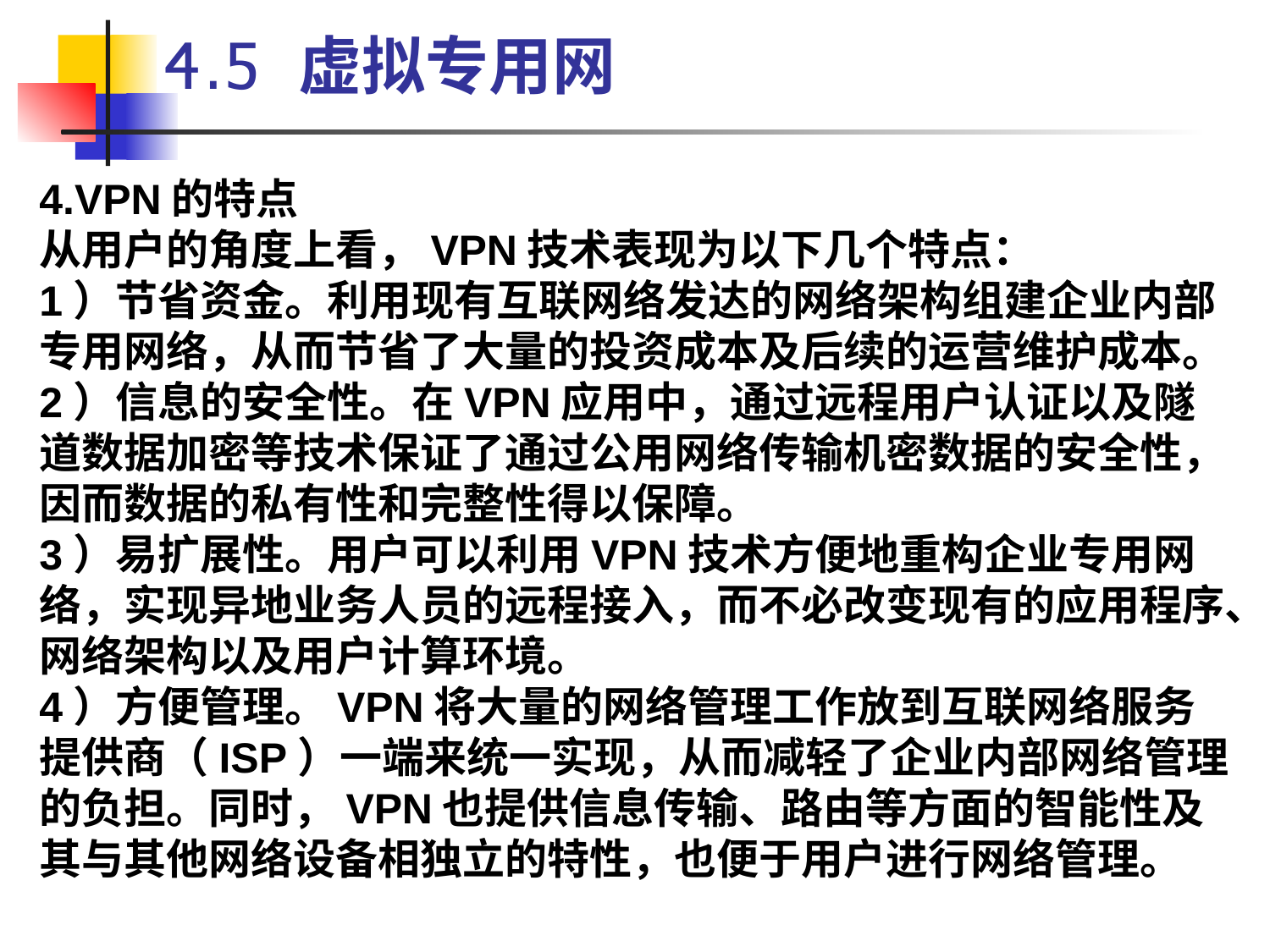

4.5 虚拟专用网
4.VPN的特点
从用户的角度上看，VPN技术表现为以下几个特点：
1）节省资金。利用现有互联网络发达的网络架构组建企业内部专用网络，从而节省了大量的投资成本及后续的运营维护成本。
2）信息的安全性。在VPN应用中，通过远程用户认证以及隧道数据加密等技术保证了通过公用网络传输机密数据的安全性，因而数据的私有性和完整性得以保障。
3）易扩展性。用户可以利用VPN技术方便地重构企业专用网络，实现异地业务人员的远程接入，而不必改变现有的应用程序、网络架构以及用户计算环境。
4）方便管理。VPN将大量的网络管理工作放到互联网络服务提供商（ISP）一端来统一实现，从而减轻了企业内部网络管理的负担。同时，VPN也提供信息传输、路由等方面的智能性及其与其他网络设备相独立的特性，也便于用户进行网络管理。